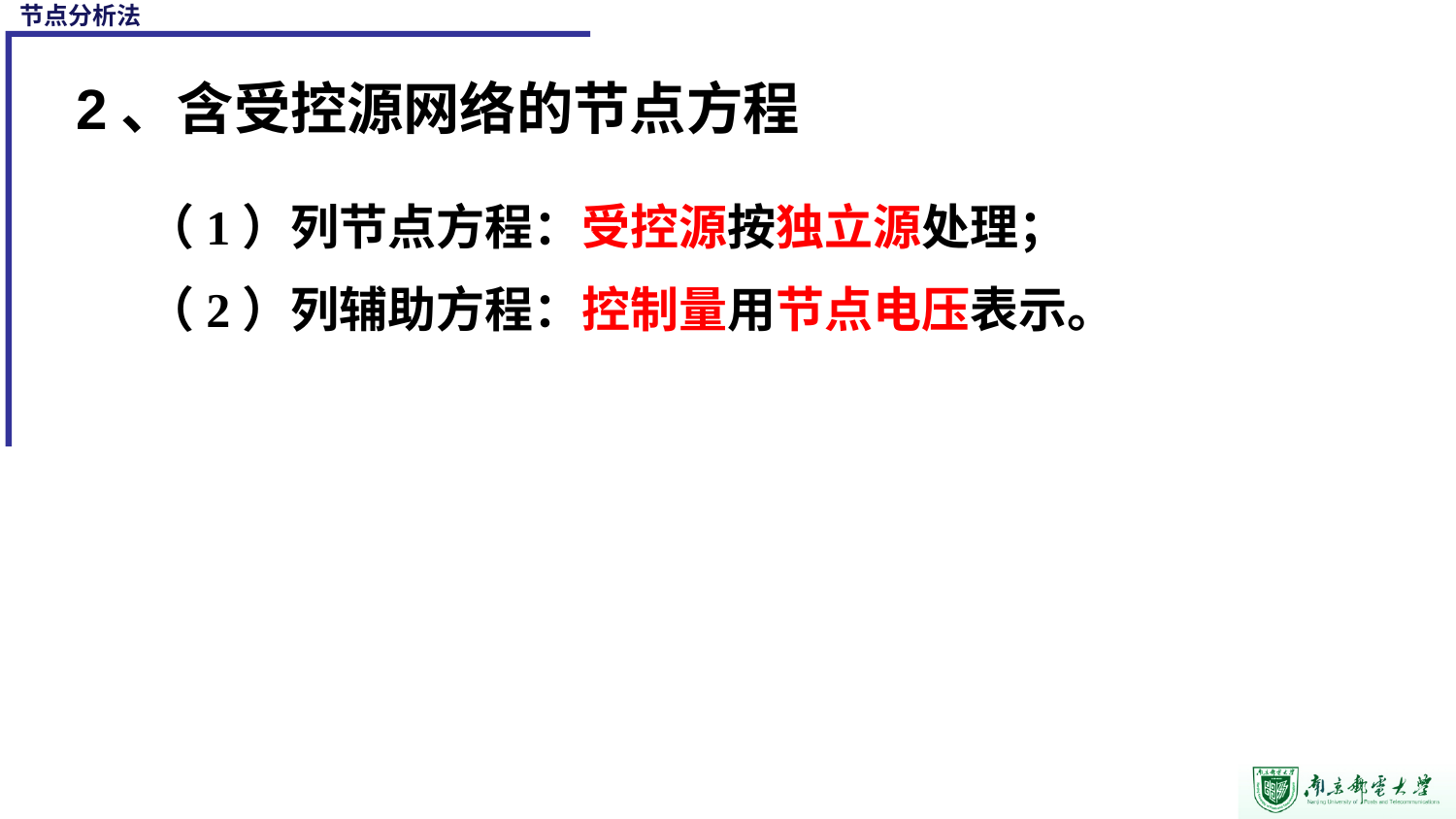

节点分析法

2、含受控源网络的节点方程
（1）列节点方程：受控源按独立源处理；
（2）列辅助方程：控制量用节点电压表示。